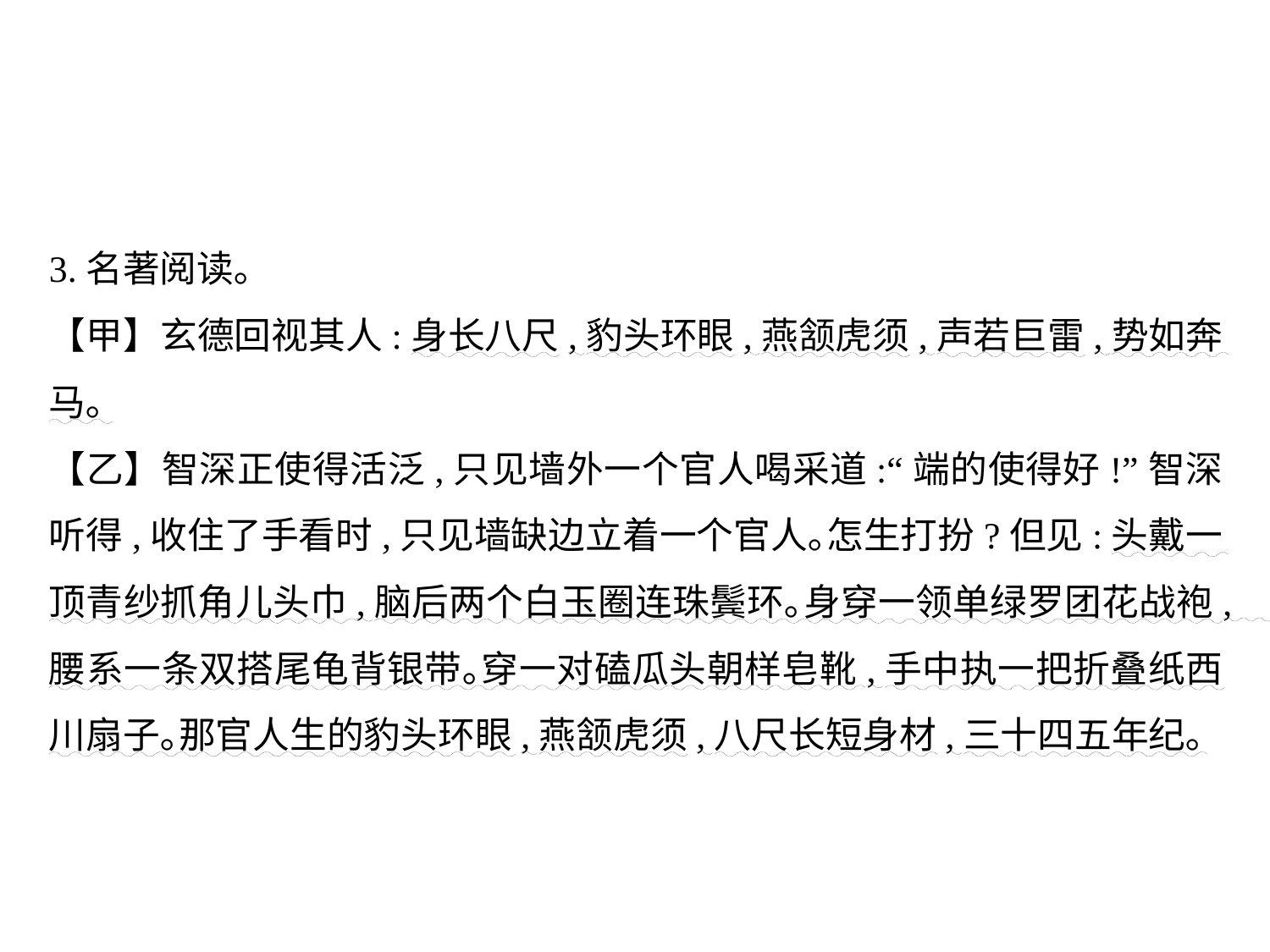

3.名著阅读｡
【甲】玄德回视其人:身长八尺,豹头环眼,燕颔虎须,声若巨雷,势如奔马｡
【乙】智深正使得活泛,只见墙外一个官人喝采道:“端的使得好!”智深听得,收住了手看时,只见墙缺边立着一个官人｡怎生打扮?但见:头戴一顶青纱抓角儿头巾,脑后两个白玉圈连珠鬓环｡身穿一领单绿罗团花战袍,腰系一条双搭尾龟背银带｡穿一对磕瓜头朝样皂靴,手中执一把折叠纸西川扇子｡那官人生的豹头环眼,燕颔虎须,八尺长短身材,三十四五年纪｡